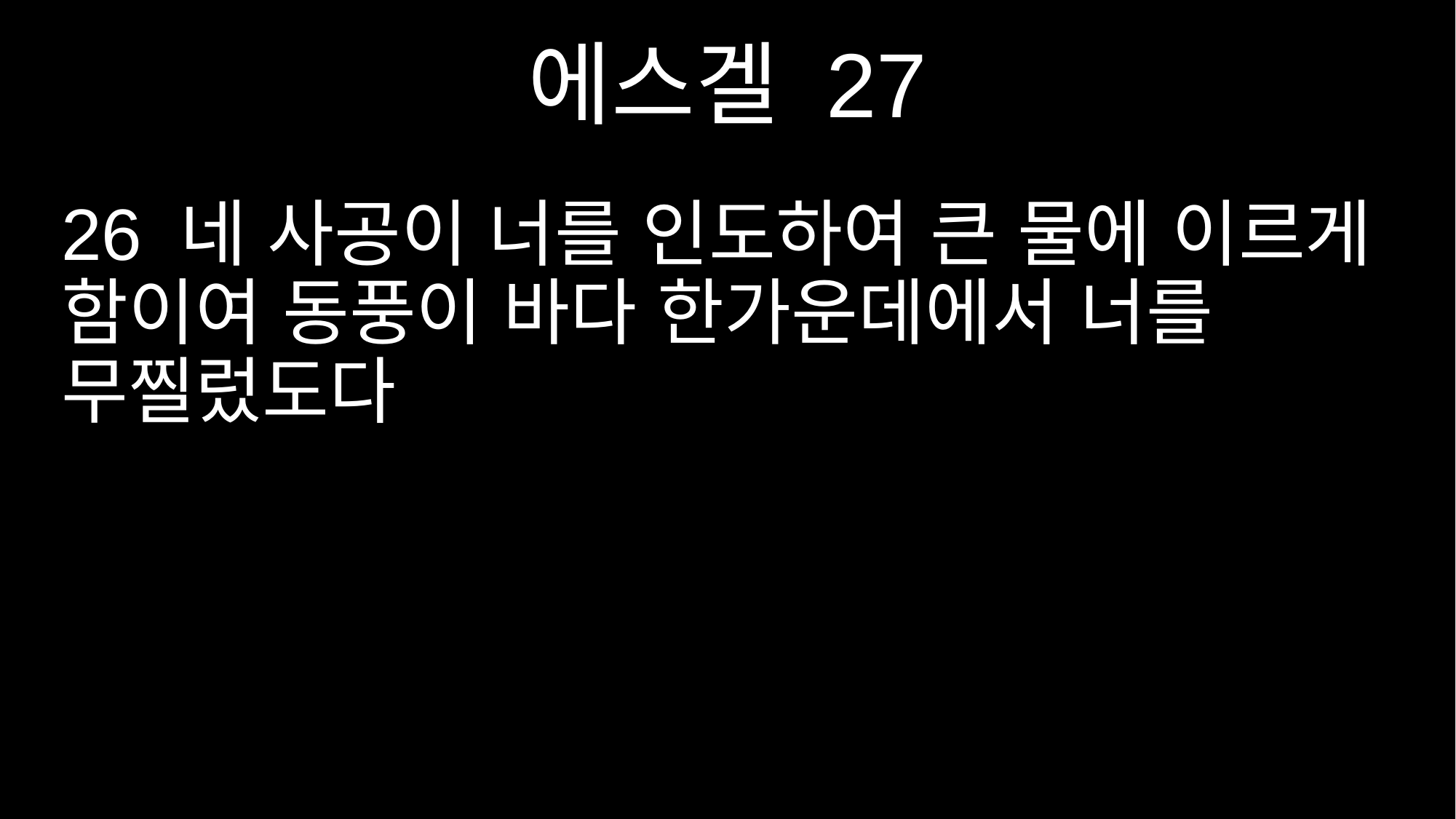

에스겔 27
26 네 사공이 너를 인도하여 큰 물에 이르게 함이여 동풍이 바다 한가운데에서 너를 무찔렀도다